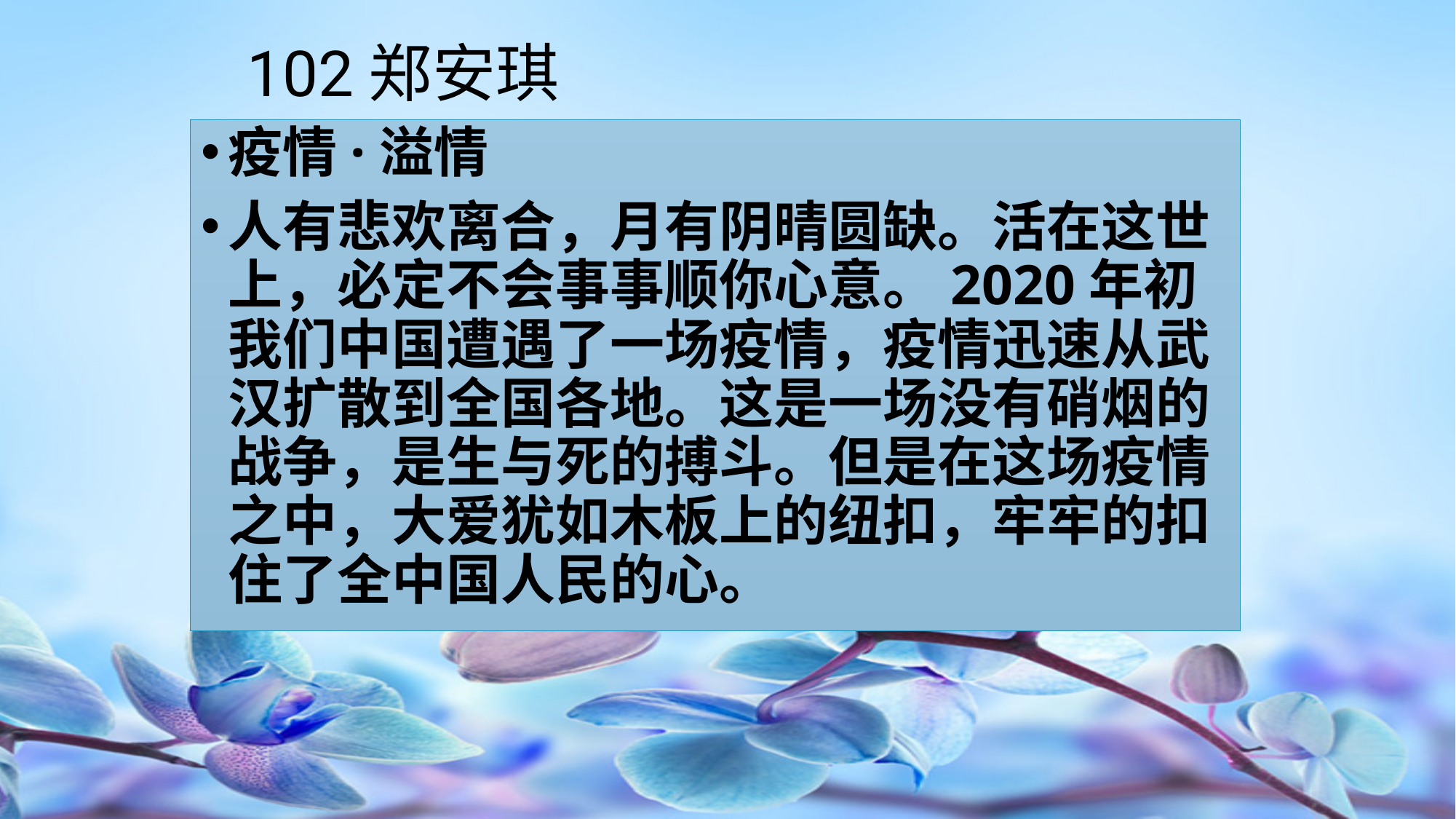

# 102郑安琪
疫情·溢情
人有悲欢离合，月有阴晴圆缺。活在这世上，必定不会事事顺你心意。2020年初我们中国遭遇了一场疫情，疫情迅速从武汉扩散到全国各地。这是一场没有硝烟的战争，是生与死的搏斗。但是在这场疫情之中，大爱犹如木板上的纽扣，牢牢的扣住了全中国人民的心。